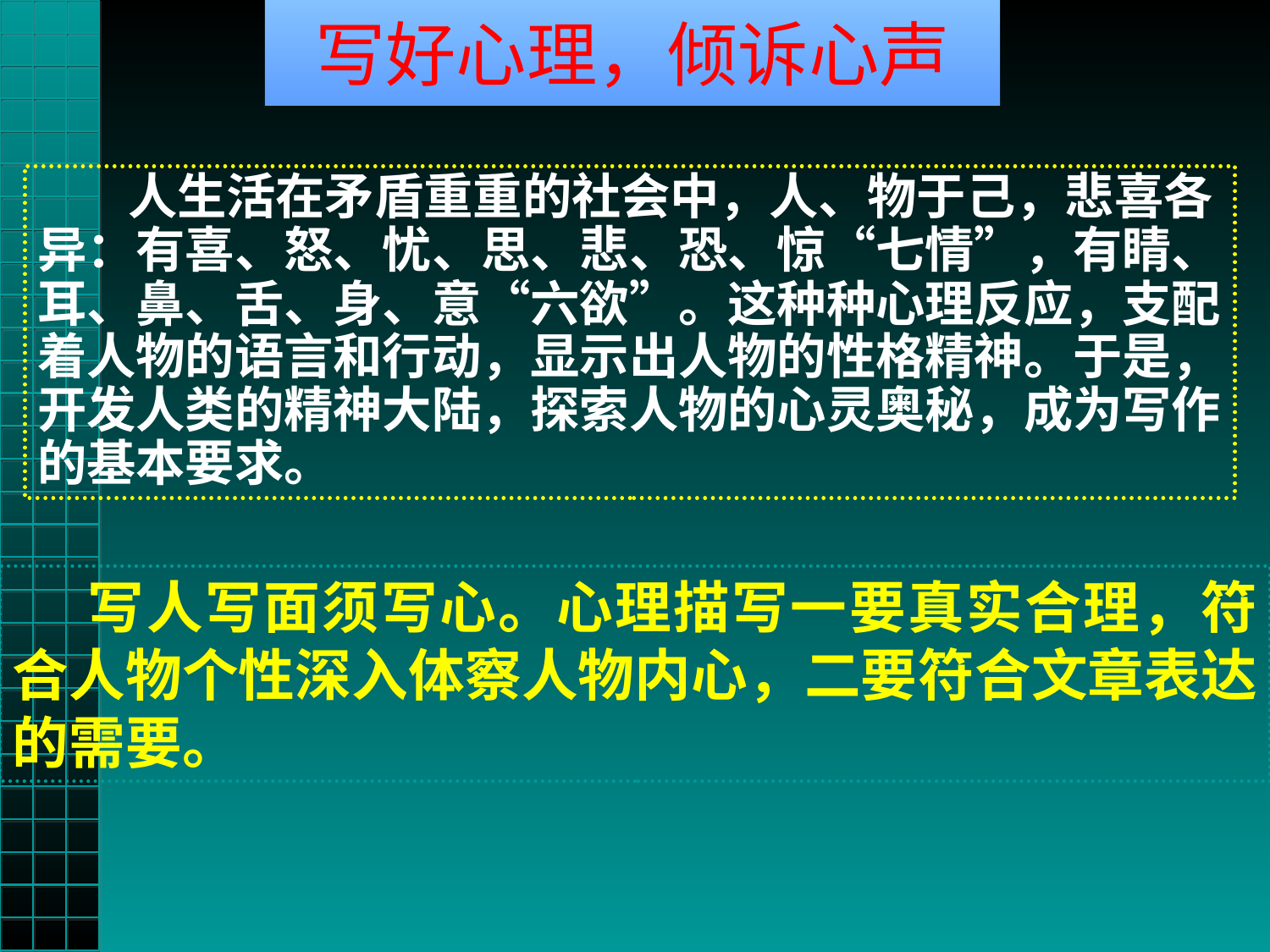

写好心理，倾诉心声
       人生活在矛盾重重的社会中，人、物于己，悲喜各异：有喜、怒、忧、思、悲、恐、惊“七情”，有睛、耳、鼻、舌、身、意“六欲”。这种种心理反应，支配着人物的语言和行动，显示出人物的性格精神。于是，开发人类的精神大陆，探索人物的心灵奥秘，成为写作的基本要求。
    写人写面须写心。心理描写一要真实合理，符合人物个性深入体察人物内心，二要符合文章表达的需要。